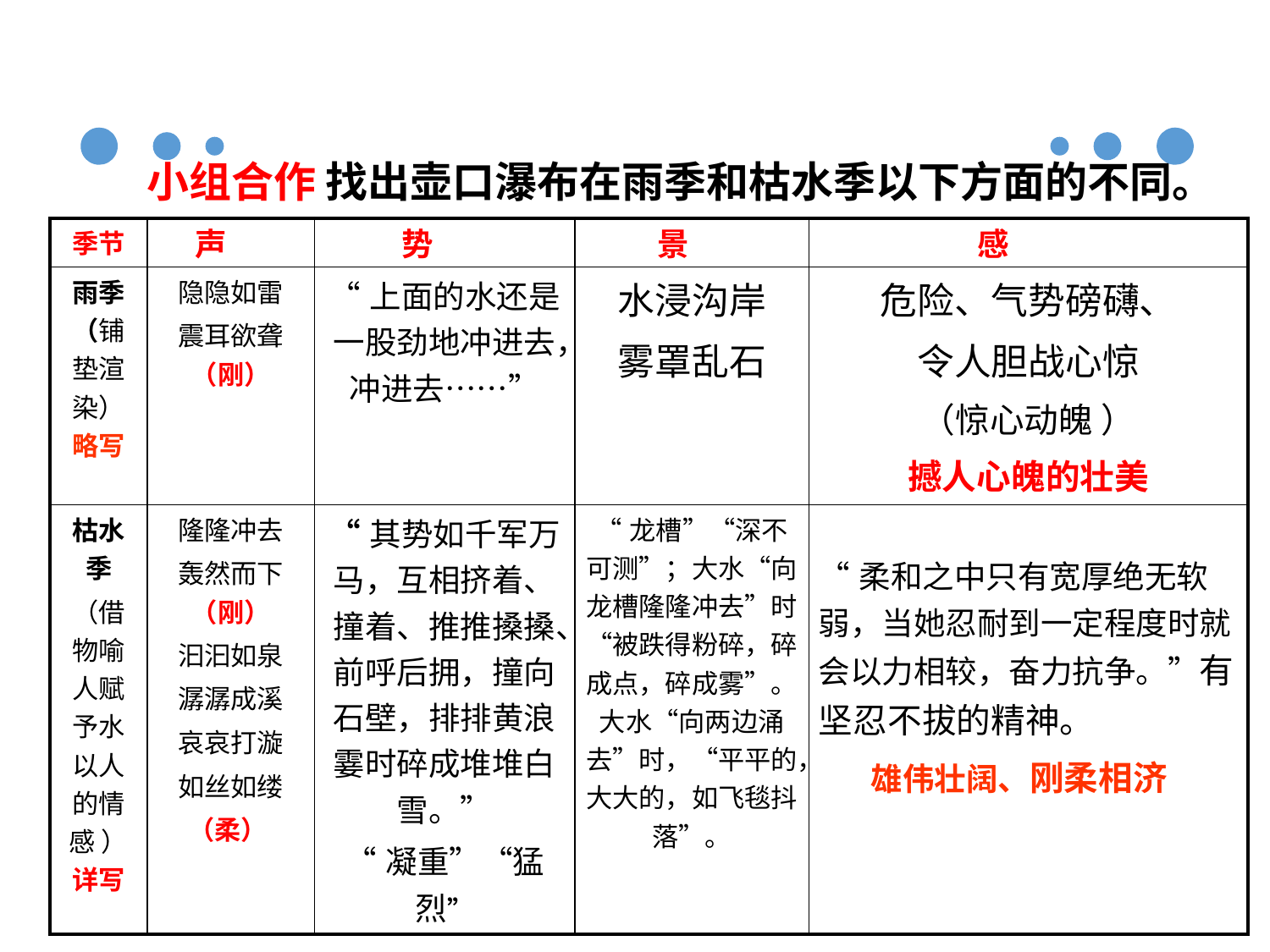

# 小组合作 找出壶口瀑布在雨季和枯水季以下方面的不同。
| 季节 |  |  |  |  |
| --- | --- | --- | --- | --- |
| 雨季（铺垫渲染）略写 | 隐隐如雷 震耳欲聋（刚） | “上面的水还是一股劲地冲进去，冲进去……” | 水浸沟岸 雾罩乱石 | 危险、气势磅礴、 令人胆战心惊 （惊心动魄 ） 撼人心魄的壮美 |
| 枯水季 （借物喻人赋予水以人的情感 ）详写 | 隆隆冲去 轰然而下（刚） 汩汩如泉 潺潺成溪 哀哀打漩 如丝如缕 （柔） | “其势如千军万马，互相挤着、撞着、推推搡搡、前呼后拥，撞向石壁，排排黄浪霎时碎成堆堆白雪。” “凝重”“猛烈” | “龙槽”“深不可测”；大水“向龙槽隆隆冲去”时“被跌得粉碎，碎成点，碎成雾”。大水“向两边涌去”时，“平平的，大大的，如飞毯抖落”。 | “柔和之中只有宽厚绝无软弱，当她忍耐到一定程度时就会以力相较，奋力抗争。”有坚忍不拔的精神。 雄伟壮阔、刚柔相济 |
声
势
景
感